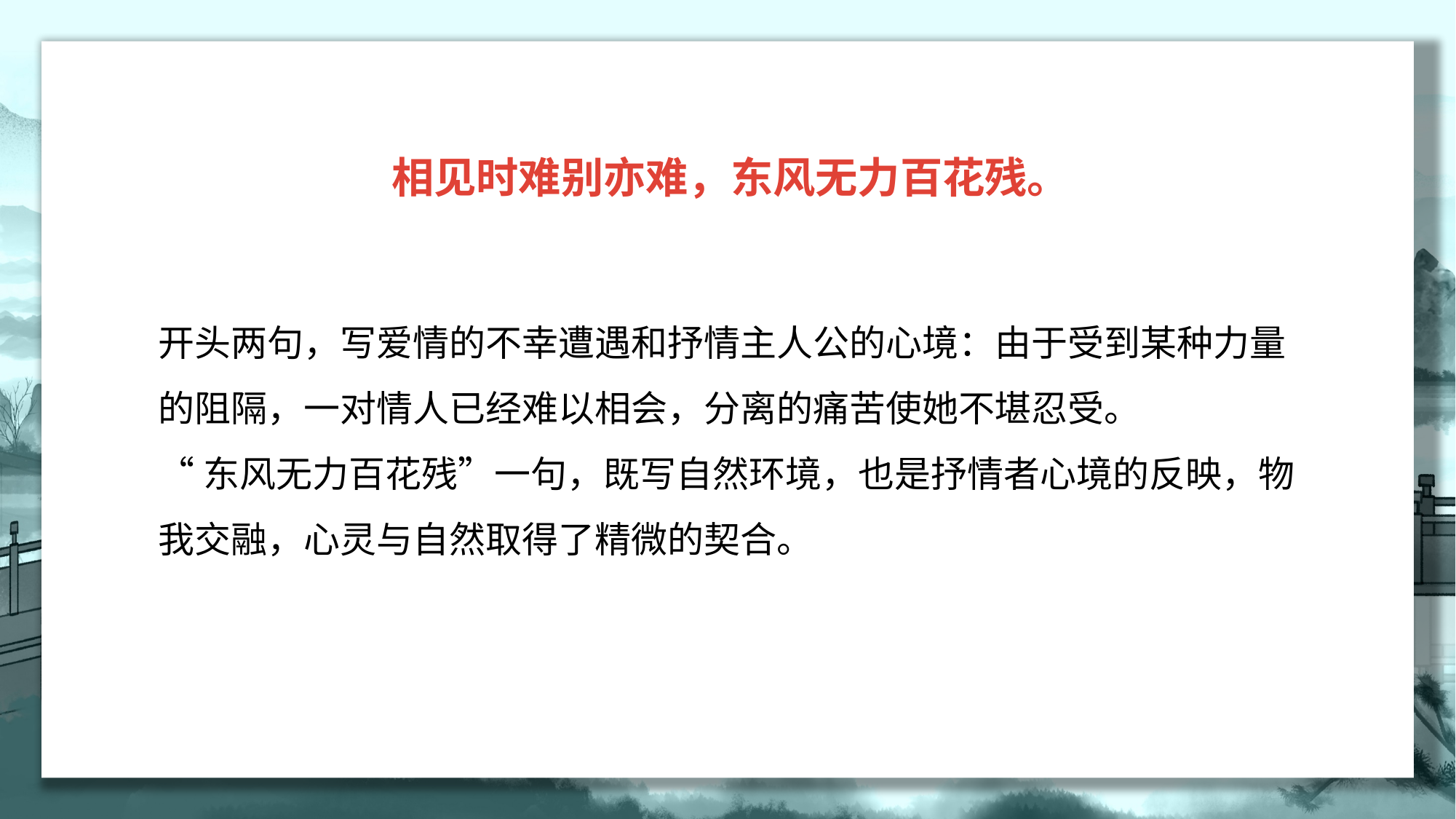

相见时难别亦难，东风无力百花残。
开头两句，写爱情的不幸遭遇和抒情主人公的心境：由于受到某种力量的阻隔，一对情人已经难以相会，分离的痛苦使她不堪忍受。
“东风无力百花残”一句，既写自然环境，也是抒情者心境的反映，物我交融，心灵与自然取得了精微的契合。